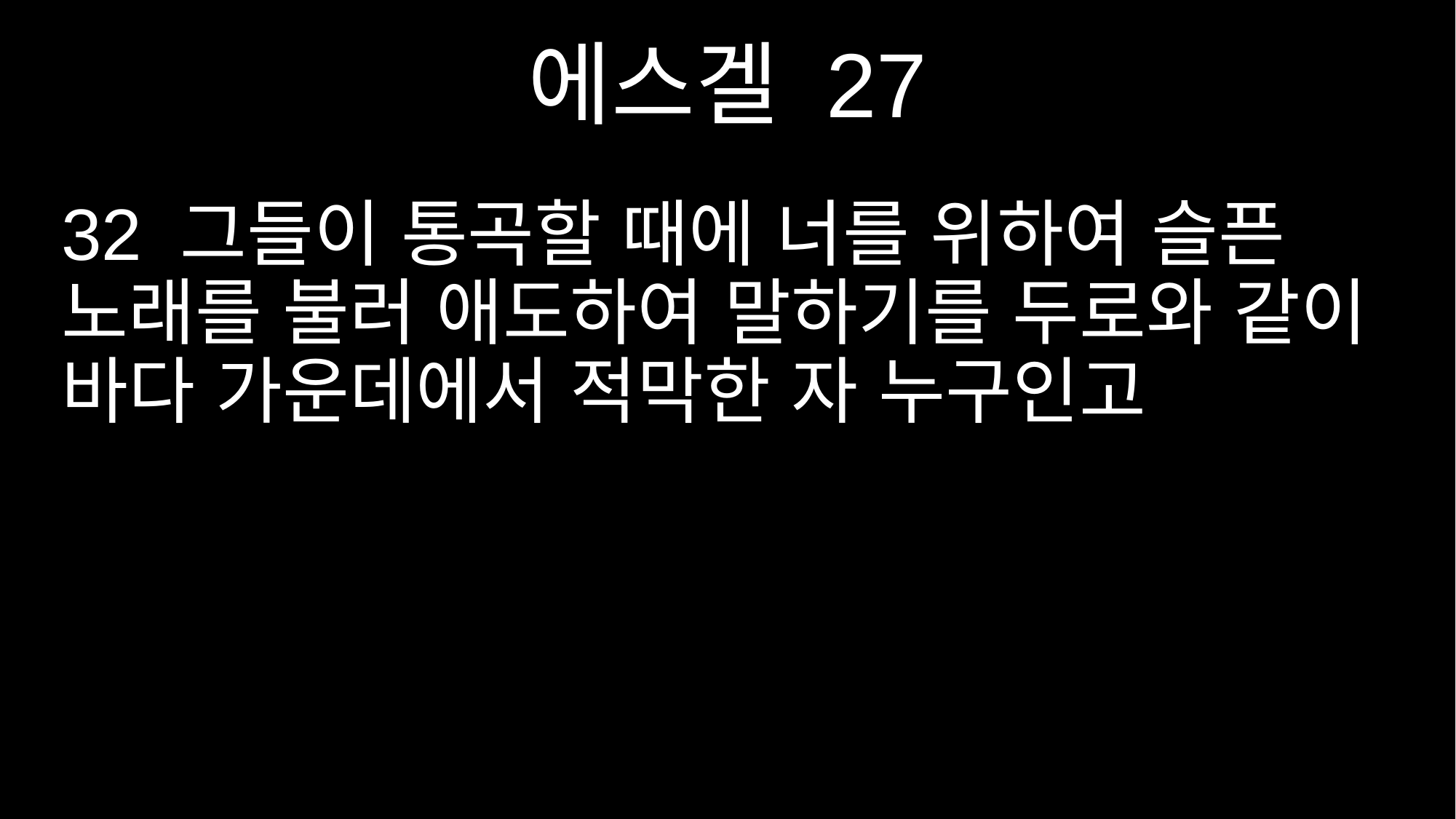

에스겔 27
32 그들이 통곡할 때에 너를 위하여 슬픈 노래를 불러 애도하여 말하기를 두로와 같이 바다 가운데에서 적막한 자 누구인고